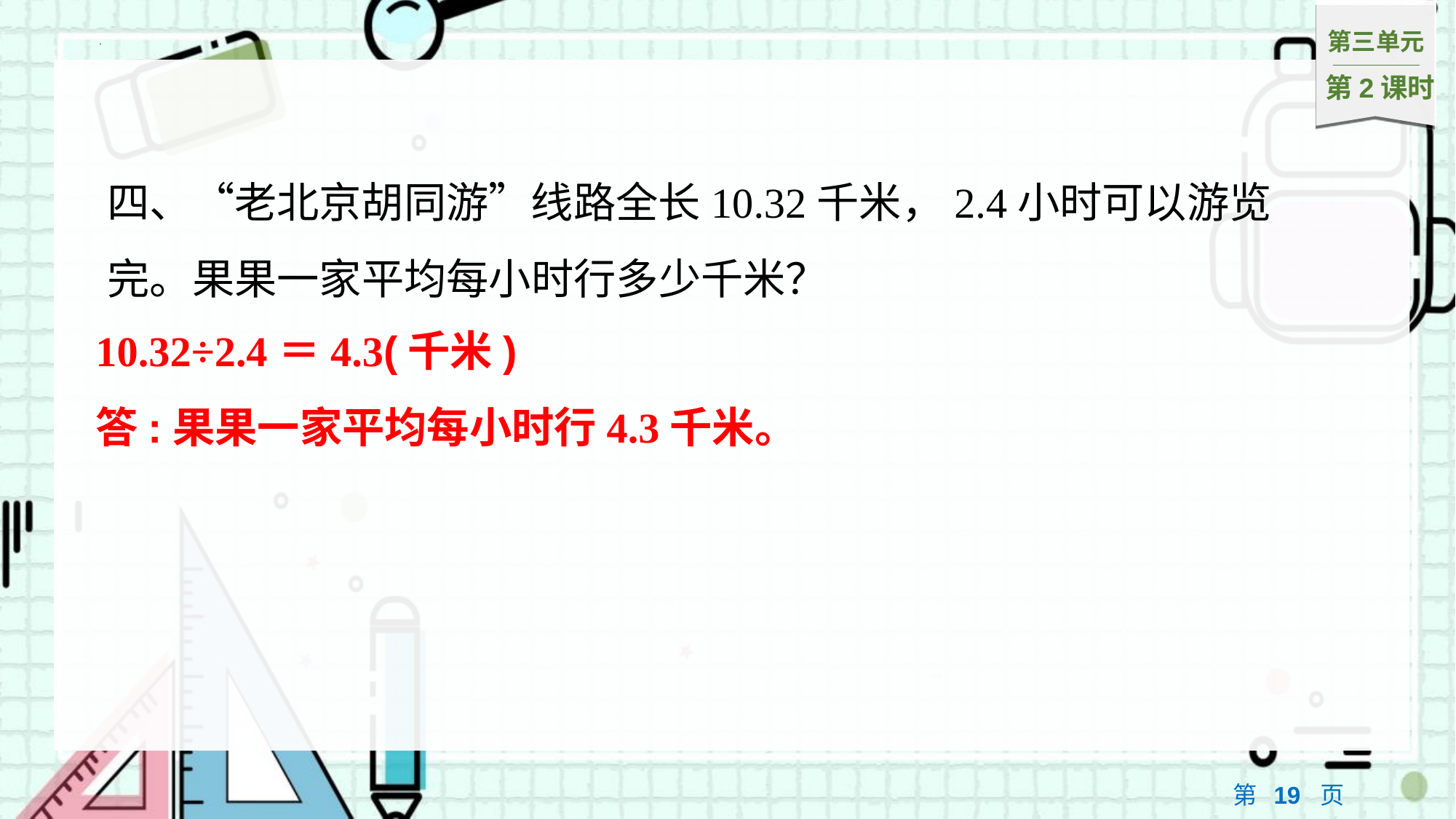

四、“老北京胡同游”线路全长10.32千米，2.4小时可以游览完。果果一家平均每小时行多少千米？
10.32÷2.4＝4.3(千米)
答:果果一家平均每小时行4.3千米。